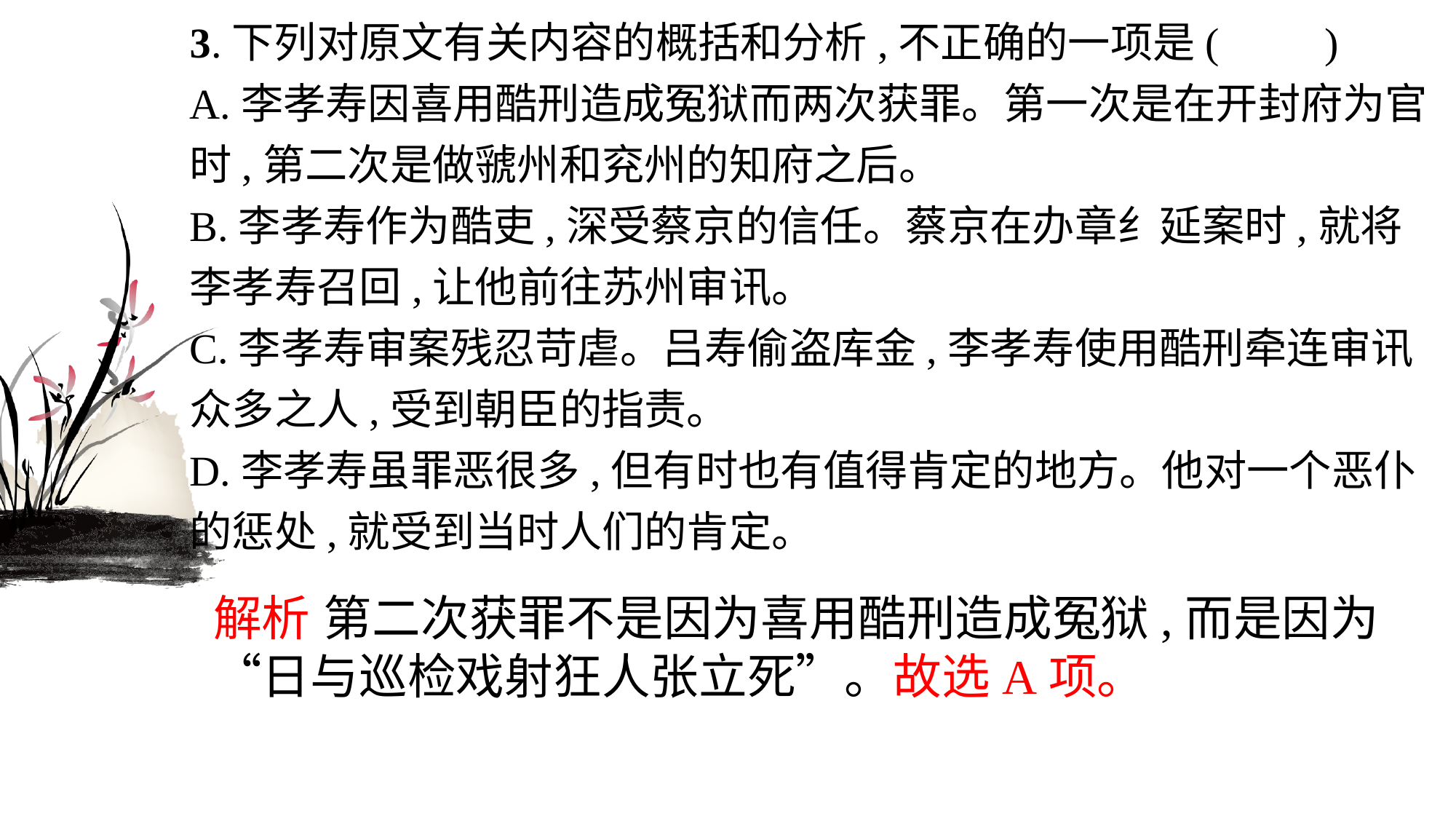

3.下列对原文有关内容的概括和分析,不正确的一项是(　　)
A.李孝寿因喜用酷刑造成冤狱而两次获罪。第一次是在开封府为官时,第二次是做虢州和兖州的知府之后。
B.李孝寿作为酷吏,深受蔡京的信任。蔡京在办章纟延案时,就将李孝寿召回,让他前往苏州审讯。
C.李孝寿审案残忍苛虐。吕寿偷盗库金,李孝寿使用酷刑牵连审讯众多之人,受到朝臣的指责。
D.李孝寿虽罪恶很多,但有时也有值得肯定的地方。他对一个恶仆的惩处,就受到当时人们的肯定。
解析 第二次获罪不是因为喜用酷刑造成冤狱,而是因为“日与巡检戏射狂人张立死”。故选A项。